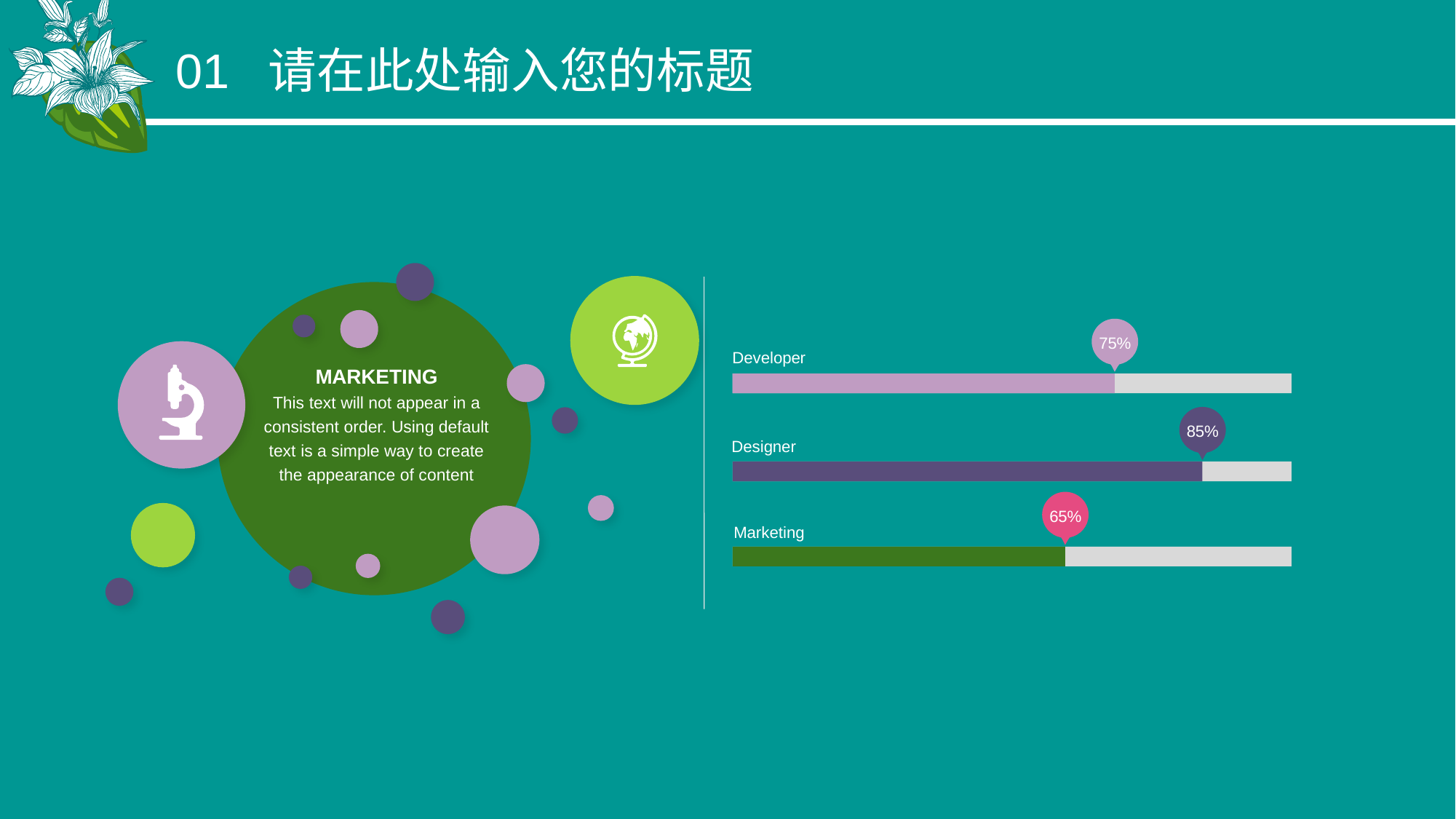

01  请在此处输入您的标题

75%

Developer
MARKETING
This text will not appear in a consistent order. Using default text is a simple way to create the appearance of content

85%
Designer

65%
Marketing